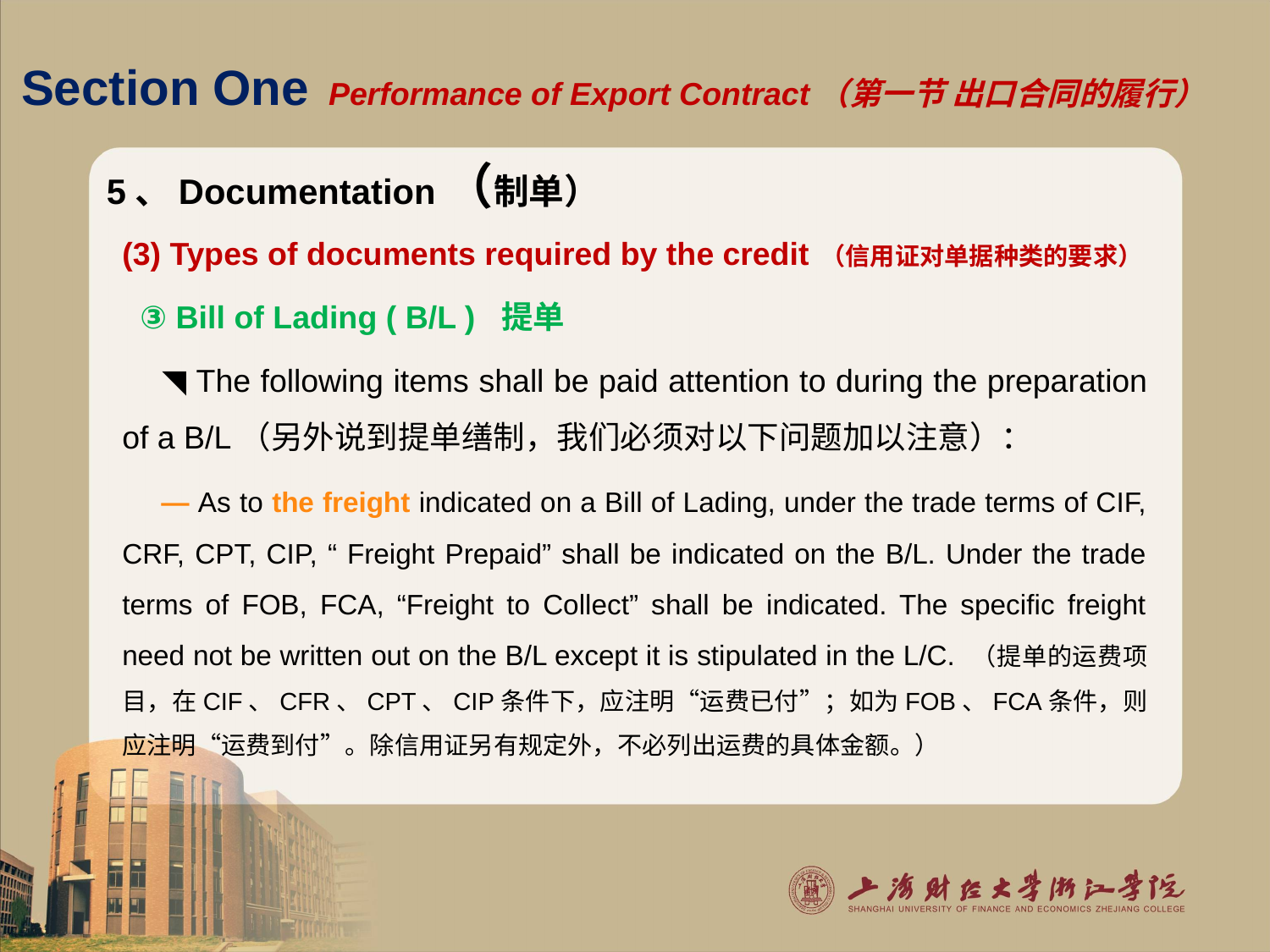

# Section One  Performance of Export Contract（第一节 出口合同的履行）
5、Documentation（制单）
(3) Types of documents required by the credit  （信用证对单据种类的要求）
  ③ Bill of Lading ( B/L )  提单
    ◥ The following items shall be paid attention to during the preparation of a B/L（另外说到提单缮制，我们必须对以下问题加以注意）：
    — As to the freight indicated on a Bill of Lading, under the trade terms of CIF, CRF, CPT, CIP, “ Freight Prepaid” shall be indicated on the B/L. Under the trade terms of FOB, FCA, “Freight to Collect” shall be indicated. The specific freight need not be written out on the B/L except it is stipulated in the L/C. （提单的运费项目，在CIF、CFR、CPT、CIP条件下，应注明“运费已付”；如为FOB、FCA条件，则应注明“运费到付”。除信用证另有规定外，不必列出运费的具体金额。）